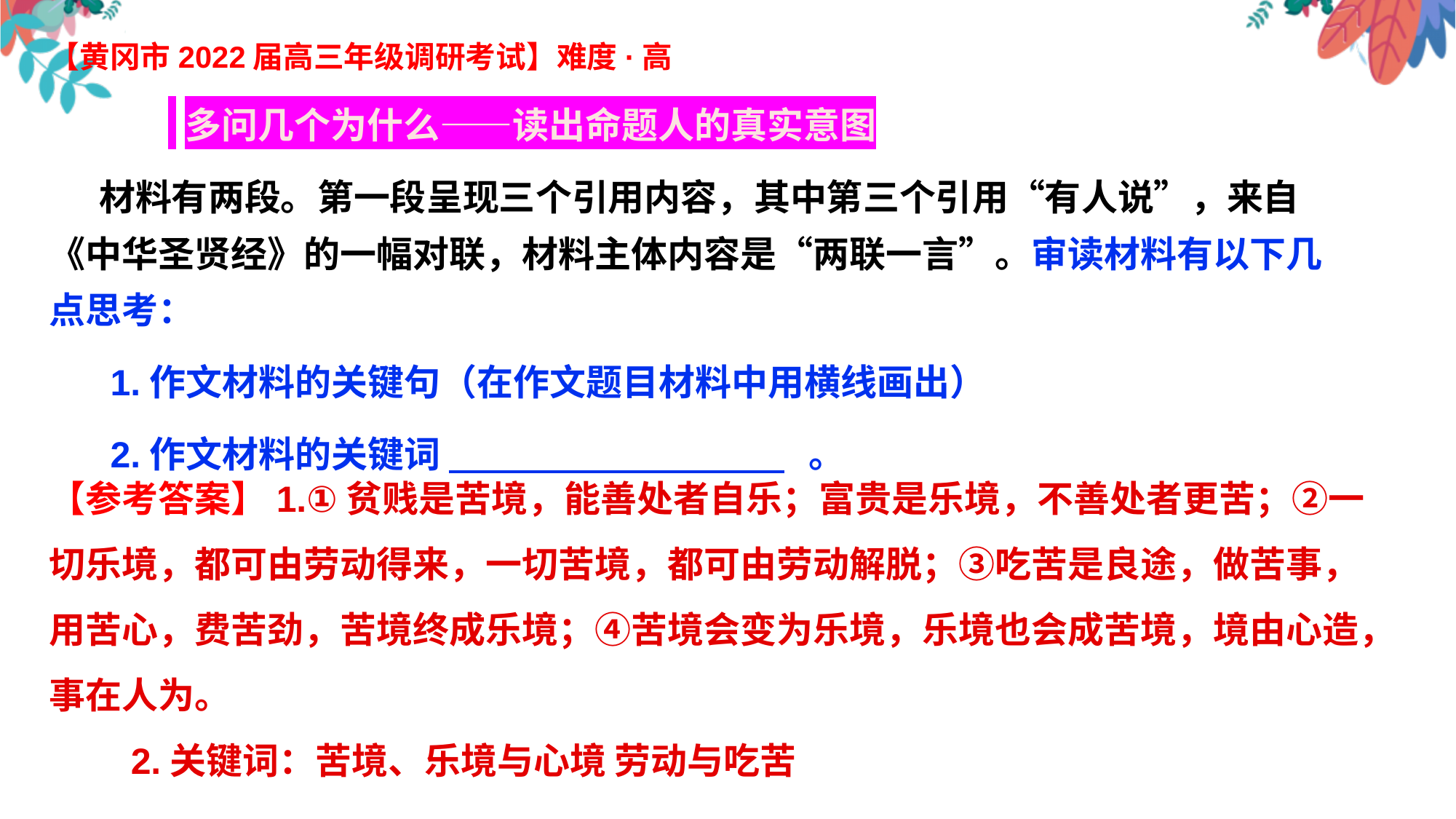

【黄冈市2022届高三年级调研考试】难度·高
                  多问几个为什么——读出命题人的真实意图
     材料有两段。第一段呈现三个引用内容，其中第三个引用“有人说”，来自《中华圣贤经》的一幅对联，材料主体内容是“两联一言”。审读材料有以下几点思考：
      1.作文材料的关键句（在作文题目材料中用横线画出）
      2.作文材料的关键词                                             。
【参考答案】1.①贫贱是苦境，能善处者自乐；富贵是乐境，不善处者更苦；②一切乐境，都可由劳动得来，一切苦境，都可由劳动解脱；③吃苦是良途，做苦事，用苦心，费苦劲，苦境终成乐境；④苦境会变为乐境，乐境也会成苦境，境由心造，事在人为。
        2.关键词：苦境、乐境与心境 劳动与吃苦